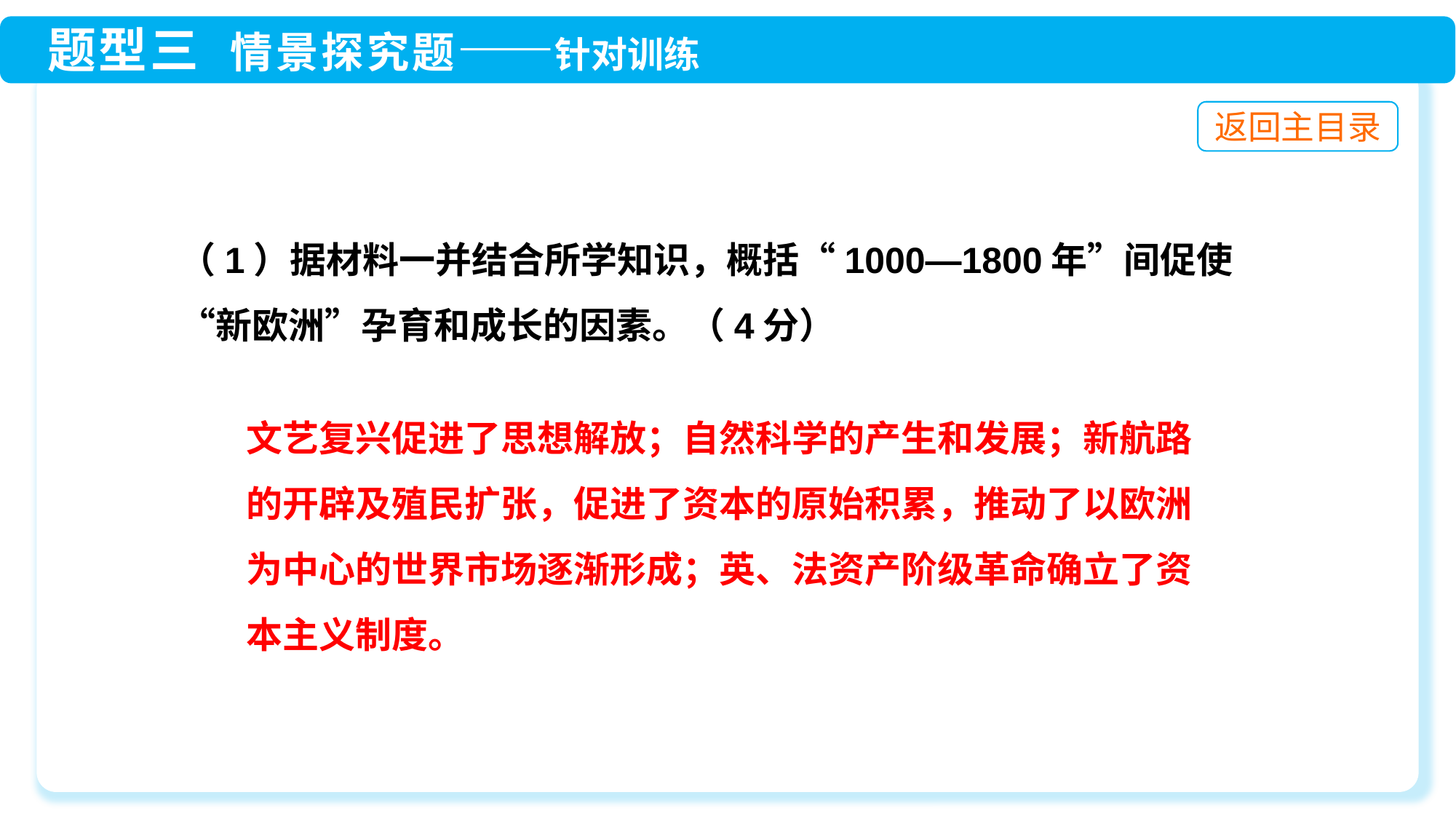

（1）据材料一并结合所学知识，概括“1000—1800年”间促使“新欧洲”孕育和成长的因素。（4分）
文艺复兴促进了思想解放；自然科学的产生和发展；新航路的开辟及殖民扩张，促进了资本的原始积累，推动了以欧洲为中心的世界市场逐渐形成；英、法资产阶级革命确立了资本主义制度。